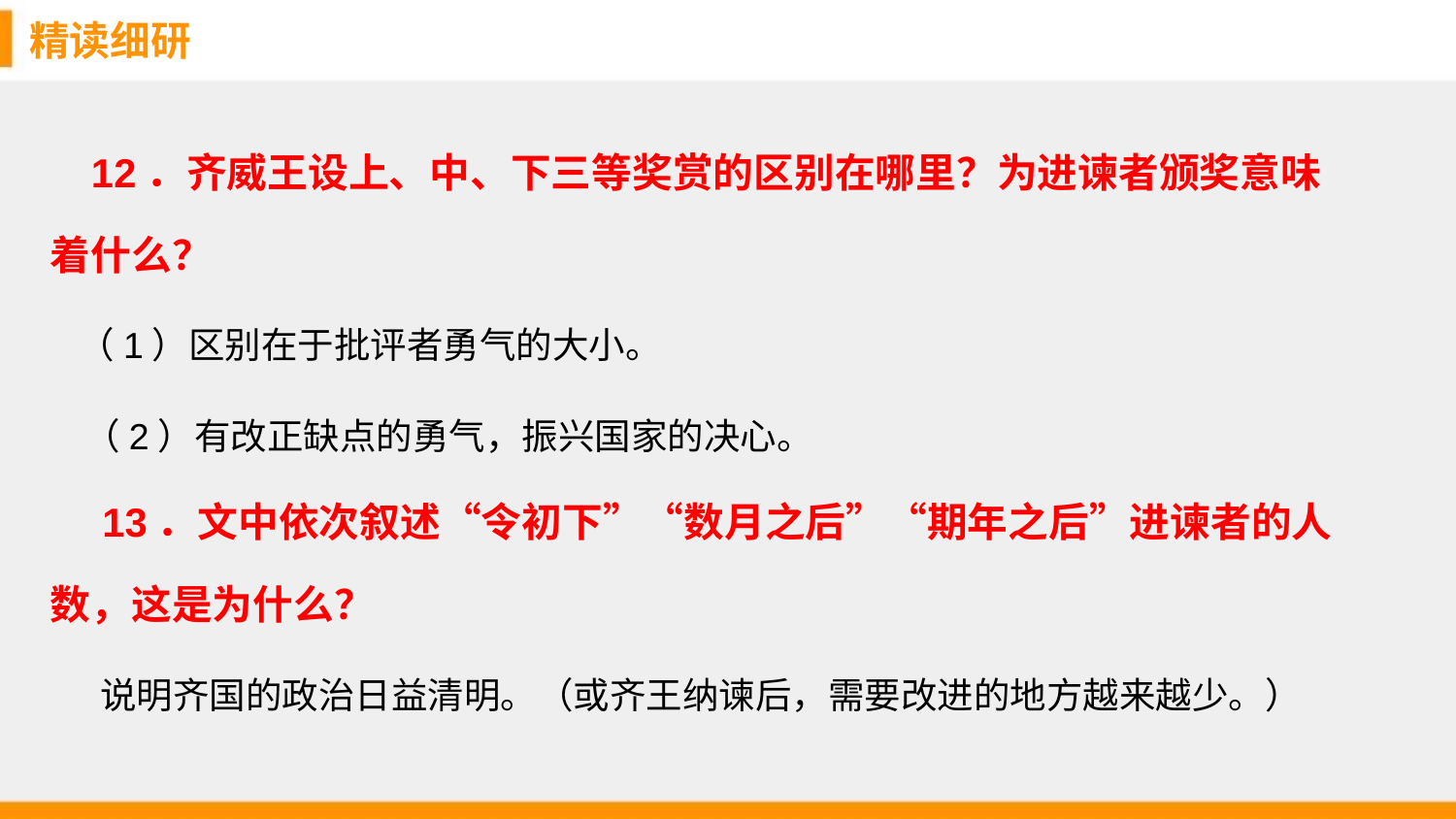

精读细研
   12．齐威王设上、中、下三等奖赏的区别在哪里？为进谏者颁奖意味着什么？
  （1）区别在于批评者勇气的大小。
   （2）有改正缺点的勇气，振兴国家的决心。
    13．文中依次叙述“令初下”“数月之后”“期年之后”进谏者的人数，这是为什么？
    说明齐国的政治日益清明。（或齐王纳谏后，需要改进的地方越来越少。）